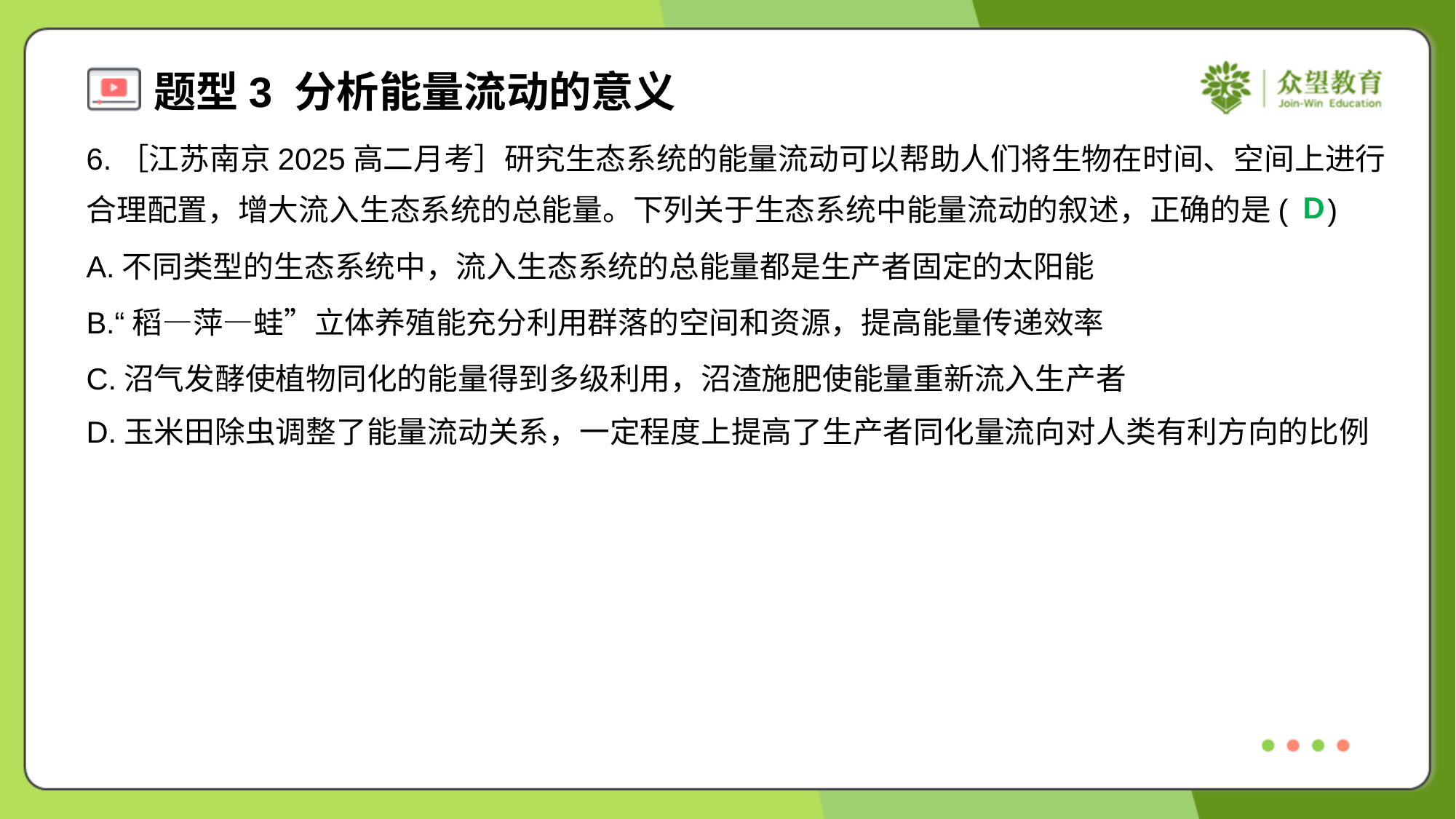

6.［江苏南京2025高二月考］研究生态系统的能量流动可以帮助人们将生物在时间、空间上进行
合理配置，增大流入生态系统的总能量。下列关于生态系统中能量流动的叙述，正确的是(     )
D
A.不同类型的生态系统中，流入生态系统的总能量都是生产者固定的太阳能
B.“稻—萍—蛙”立体养殖能充分利用群落的空间和资源，提高能量传递效率
C.沼气发酵使植物同化的能量得到多级利用，沼渣施肥使能量重新流入生产者
D.玉米田除虫调整了能量流动关系，一定程度上提高了生产者同化量流向对人类有利方向的比例